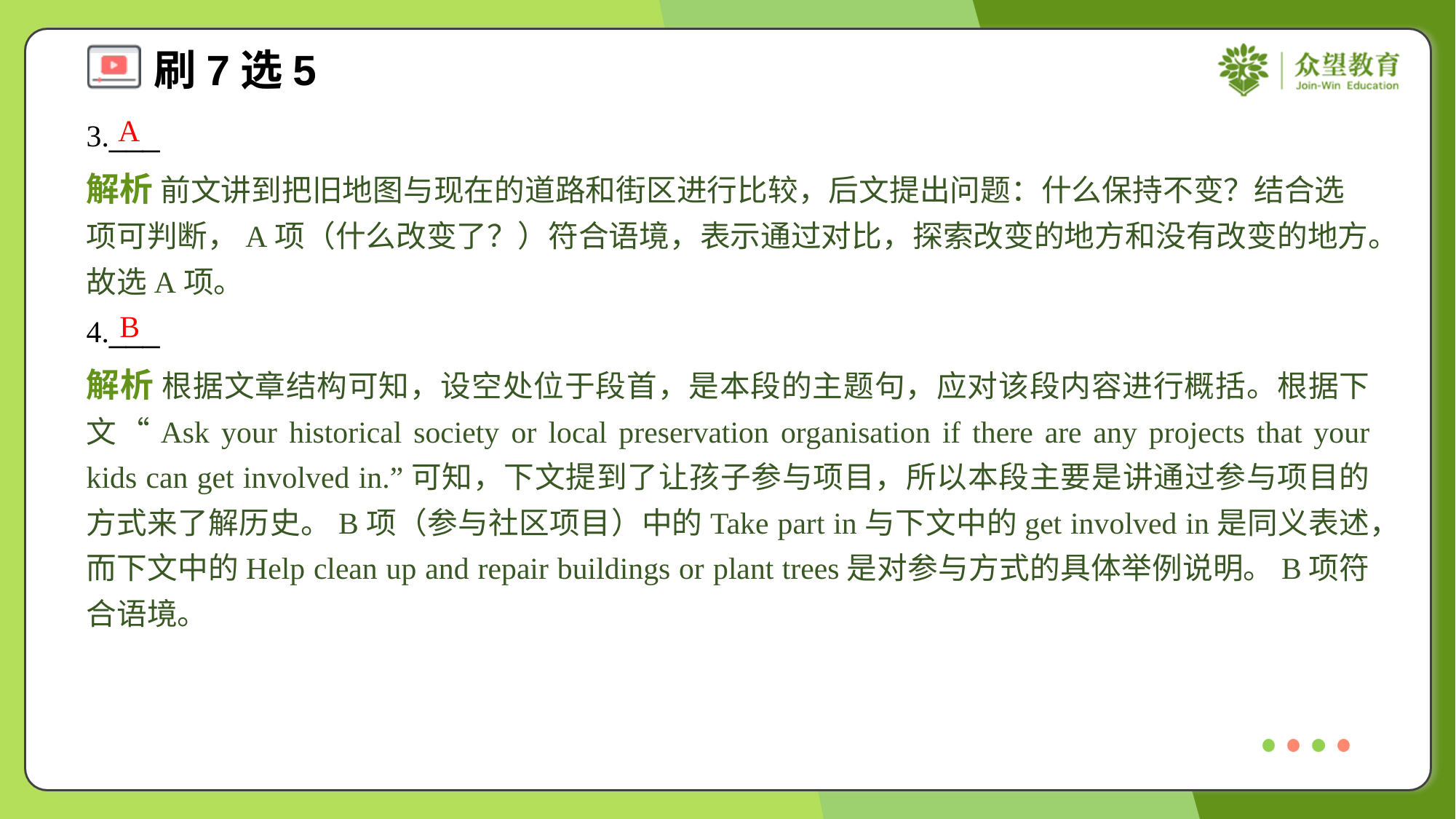

A
3.___
解析 前文讲到把旧地图与现在的道路和街区进行比较，后文提出问题：什么保持不变？结合选项可判断，A项（什么改变了？）符合语境，表示通过对比，探索改变的地方和没有改变的地方。故选A项。
B
4.___
解析 根据文章结构可知，设空处位于段首，是本段的主题句，应对该段内容进行概括。根据下文“Ask your historical society or local preservation organisation if there are any projects that your kids can get involved in.”可知，下文提到了让孩子参与项目，所以本段主要是讲通过参与项目的方式来了解历史。B项（参与社区项目）中的Take part in与下文中的get involved in是同义表述，而下文中的Help clean up and repair buildings or plant trees是对参与方式的具体举例说明。B项符合语境。